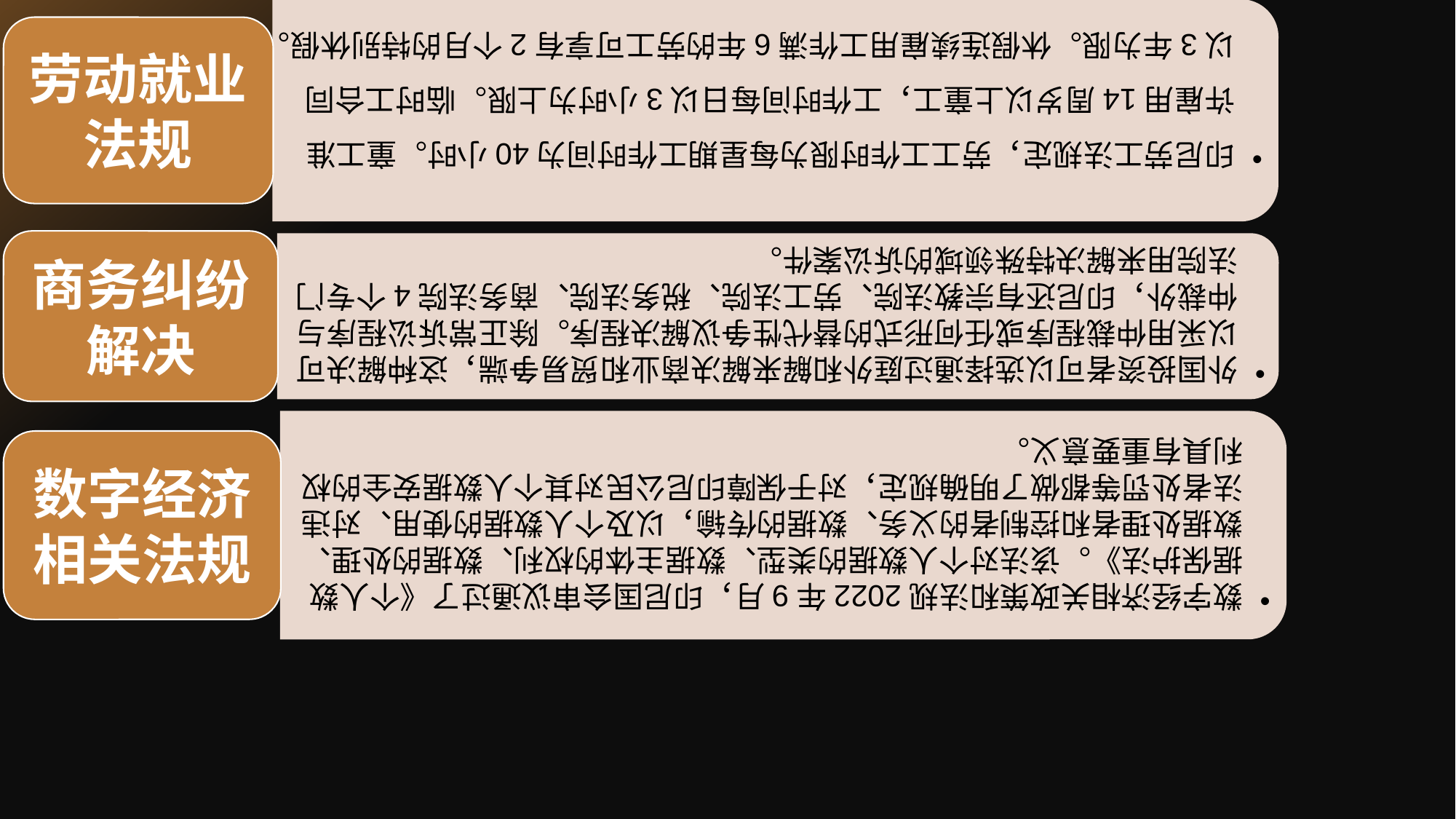

# 三、法律环境
印尼劳工法规定，劳工工作时限为每星期工作时间为40小时。童工准许雇用14周岁以上童工，工作时间每日以3小时为上限。临时工合同以3年为限。休假连续雇用工作满6年的劳工可享有2个月的特别休假。
劳动就业法规
外国投资者可以选择通过庭外和解来解决商业和贸易争端，这种解决可以采用仲裁程序或任何形式的替代性争议解决程序。除正常诉讼程序与仲裁外，印尼还有宗教法院、劳工法院、税务法院、商务法院4个专门法院用来解决特殊领域的诉讼案件。
商务纠纷解决
数字经济相关政策和法规2022年9月，印尼国会审议通过了《个人数据保护法》。该法对个人数据的类型、数据主体的权利、数据的处理、数据处理者和控制者的义务、数据的传输，以及个人数据的使用、对违法者处罚等都做了明确规定，对于保障印尼公民对其个人数据安全的权利具有重要意义。
数字经济相关法规